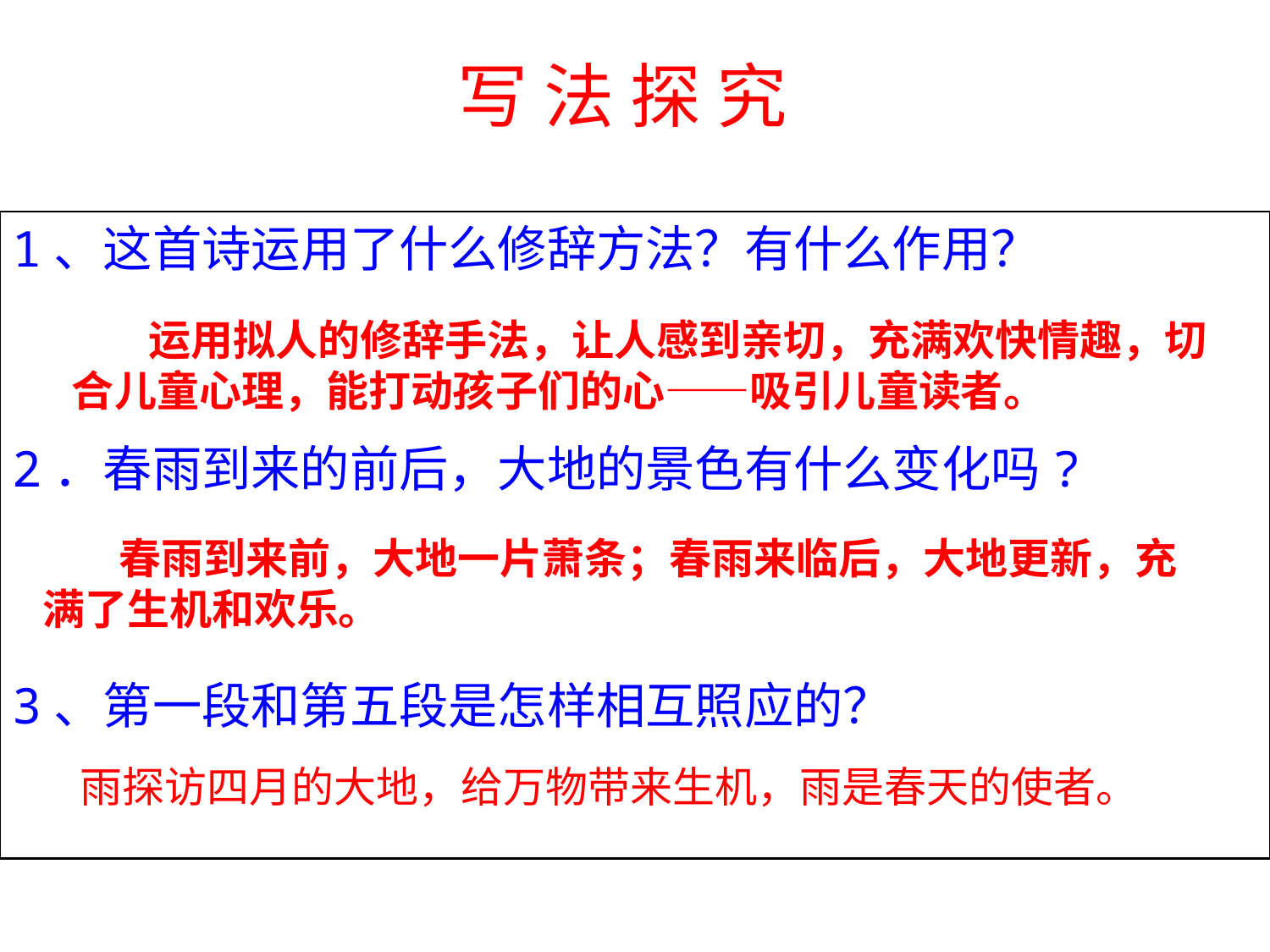

写 法 探 究
1、这首诗运用了什么修辞方法？有什么作用？

2．春雨到来的前后，大地的景色有什么变化吗?

3、第一段和第五段是怎样相互照应的？

       运用拟人的修辞手法，让人感到亲切，充满欢快情趣，切合儿童心理，能打动孩子们的心——吸引儿童读者。

       春雨到来前，大地一片萧条；春雨来临后，大地更新，充满了生机和欢乐。

      雨探访四月的大地，给万物带来生机，雨是春天的使者。